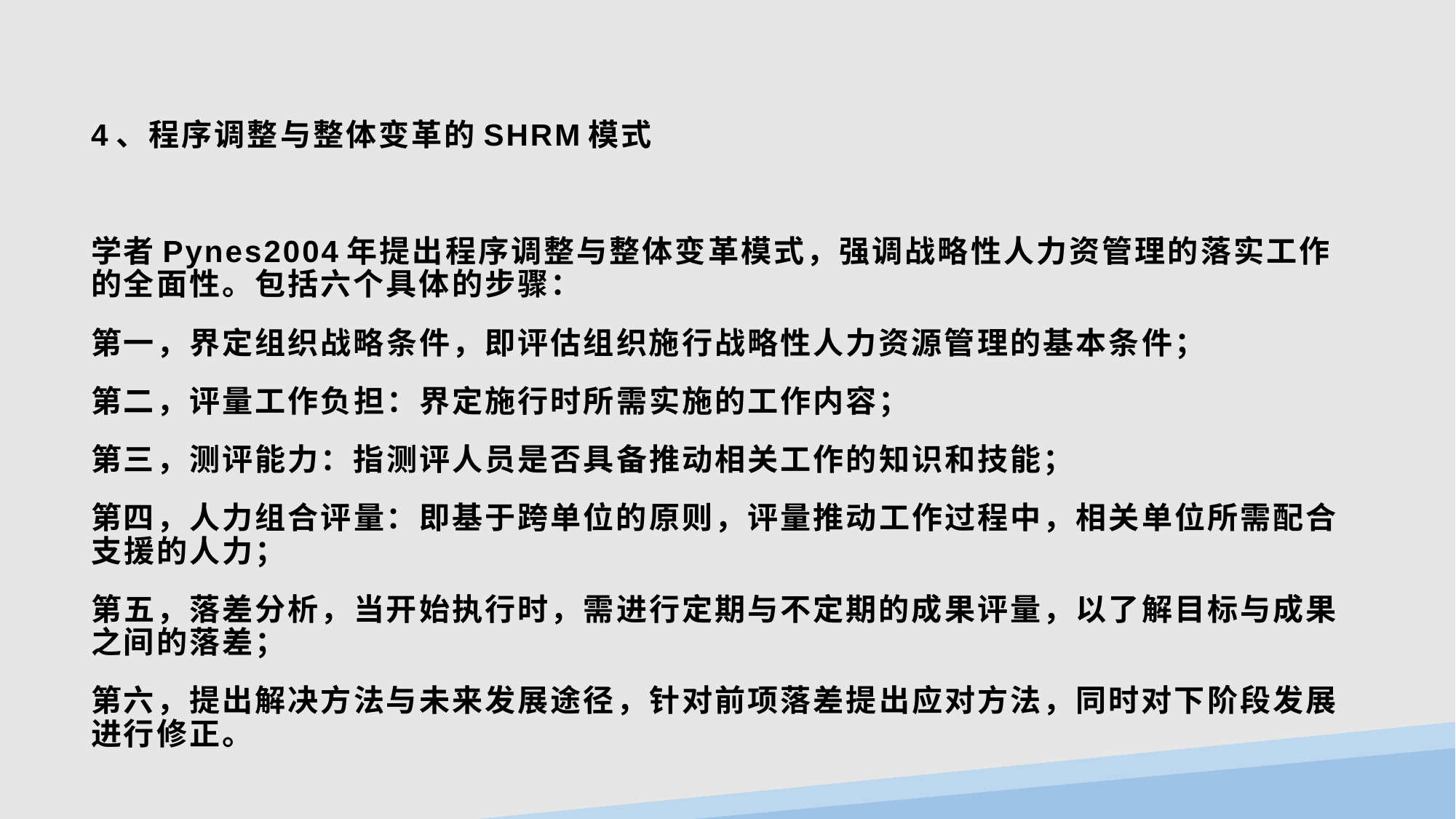

#
4、程序调整与整体变革的SHRM模式

学者Pynes2004年提出程序调整与整体变革模式，强调战略性人力资管理的落实工作的全面性。包括六个具体的步骤：
第一，界定组织战略条件，即评估组织施行战略性人力资源管理的基本条件；
第二，评量工作负担：界定施行时所需实施的工作内容；
第三，测评能力：指测评人员是否具备推动相关工作的知识和技能；
第四，人力组合评量：即基于跨单位的原则，评量推动工作过程中，相关单位所需配合支援的人力；
第五，落差分析，当开始执行时，需进行定期与不定期的成果评量，以了解目标与成果之间的落差；
第六，提出解决方法与未来发展途径，针对前项落差提出应对方法，同时对下阶段发展进行修正。